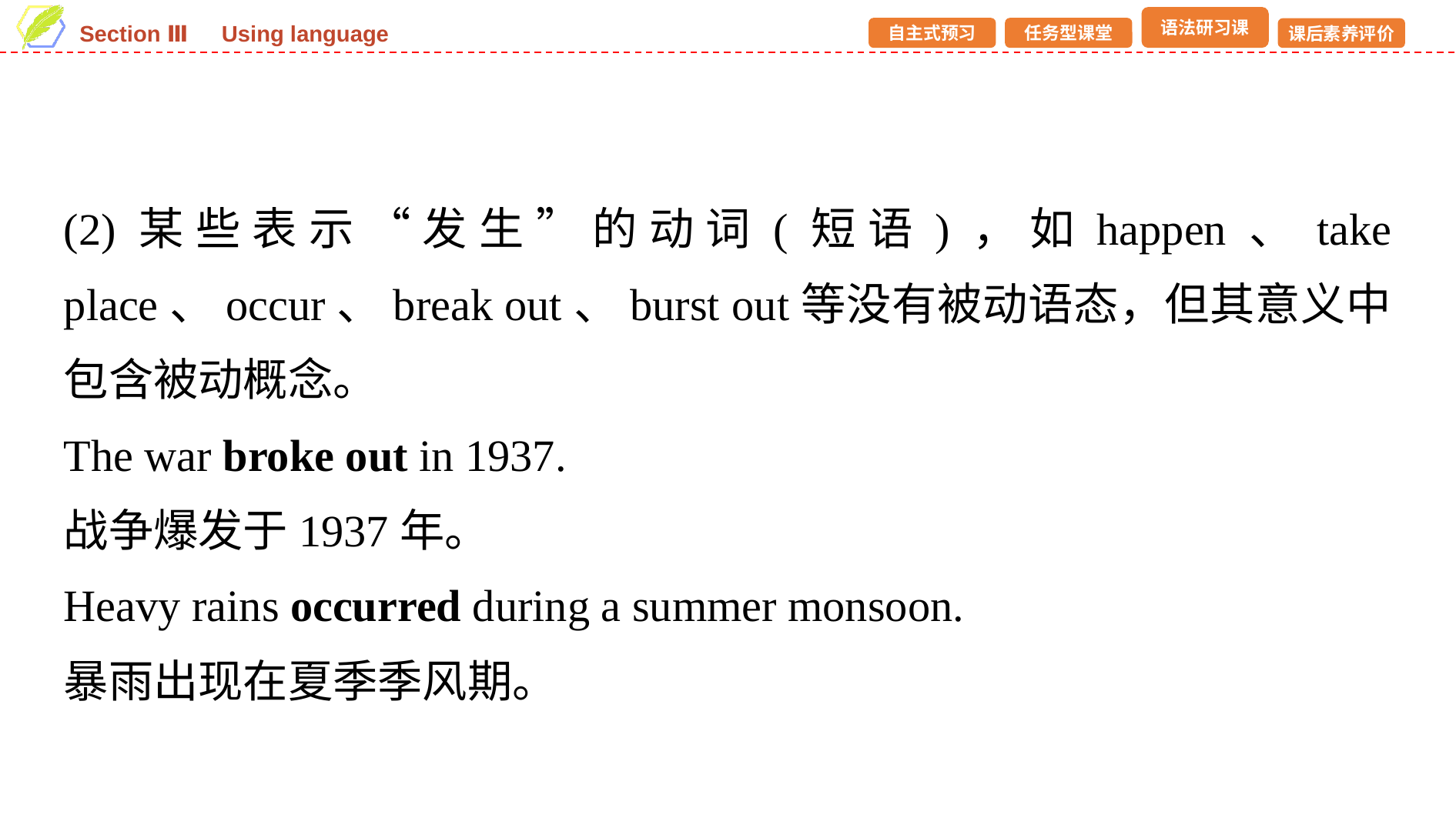

(2)某些表示“发生”的动词(短语)，如happen、take place、occur、break out、burst out等没有被动语态，但其意义中包含被动概念。
The war broke out in 1937.
战争爆发于1937年。
Heavy rains occurred during a summer monsoon.
暴雨出现在夏季季风期。